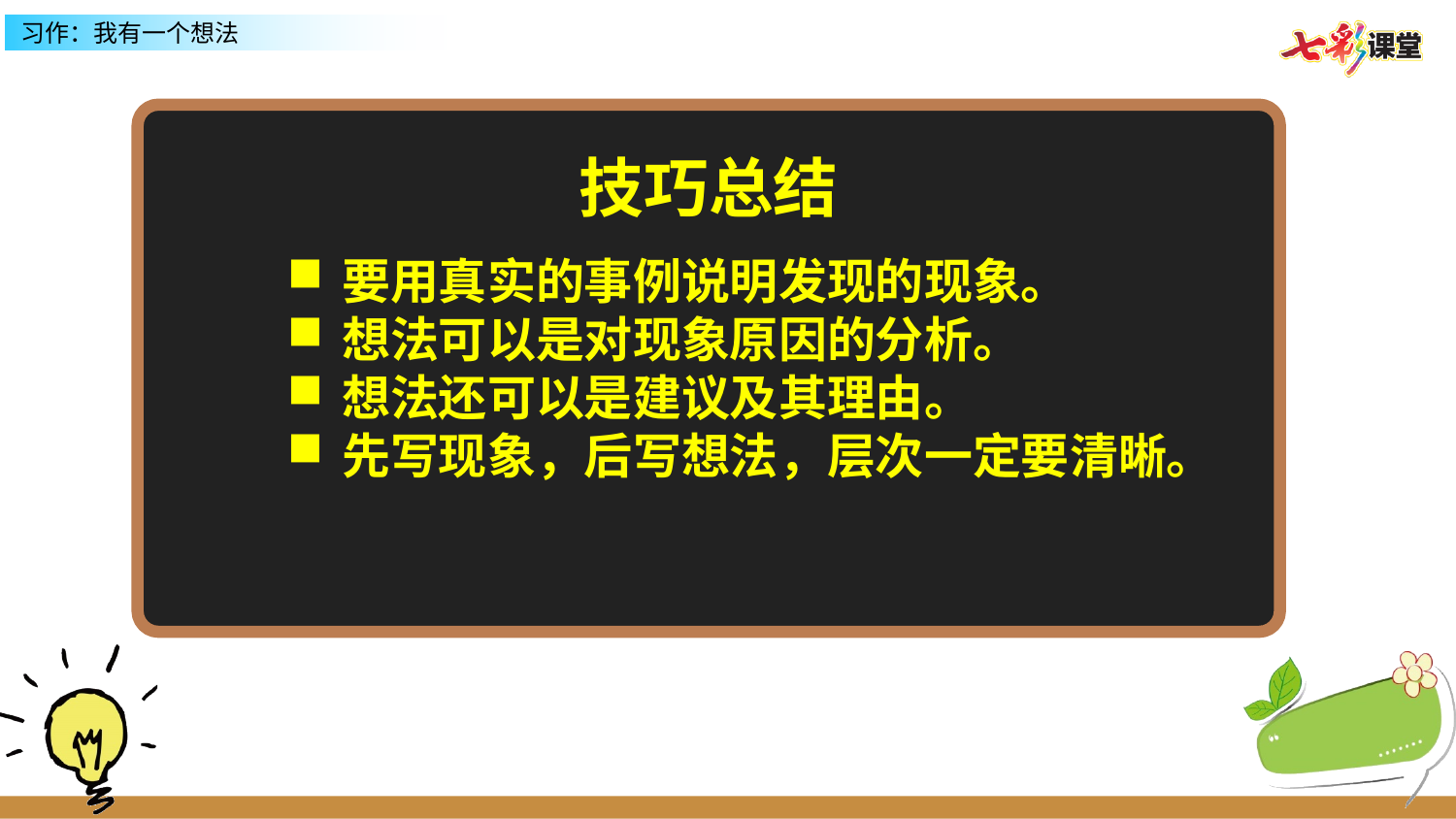

技巧总结
要用真实的事例说明发现的现象。
想法可以是对现象原因的分析。
想法还可以是建议及其理由。
先写现象，后写想法，层次一定要清晰。